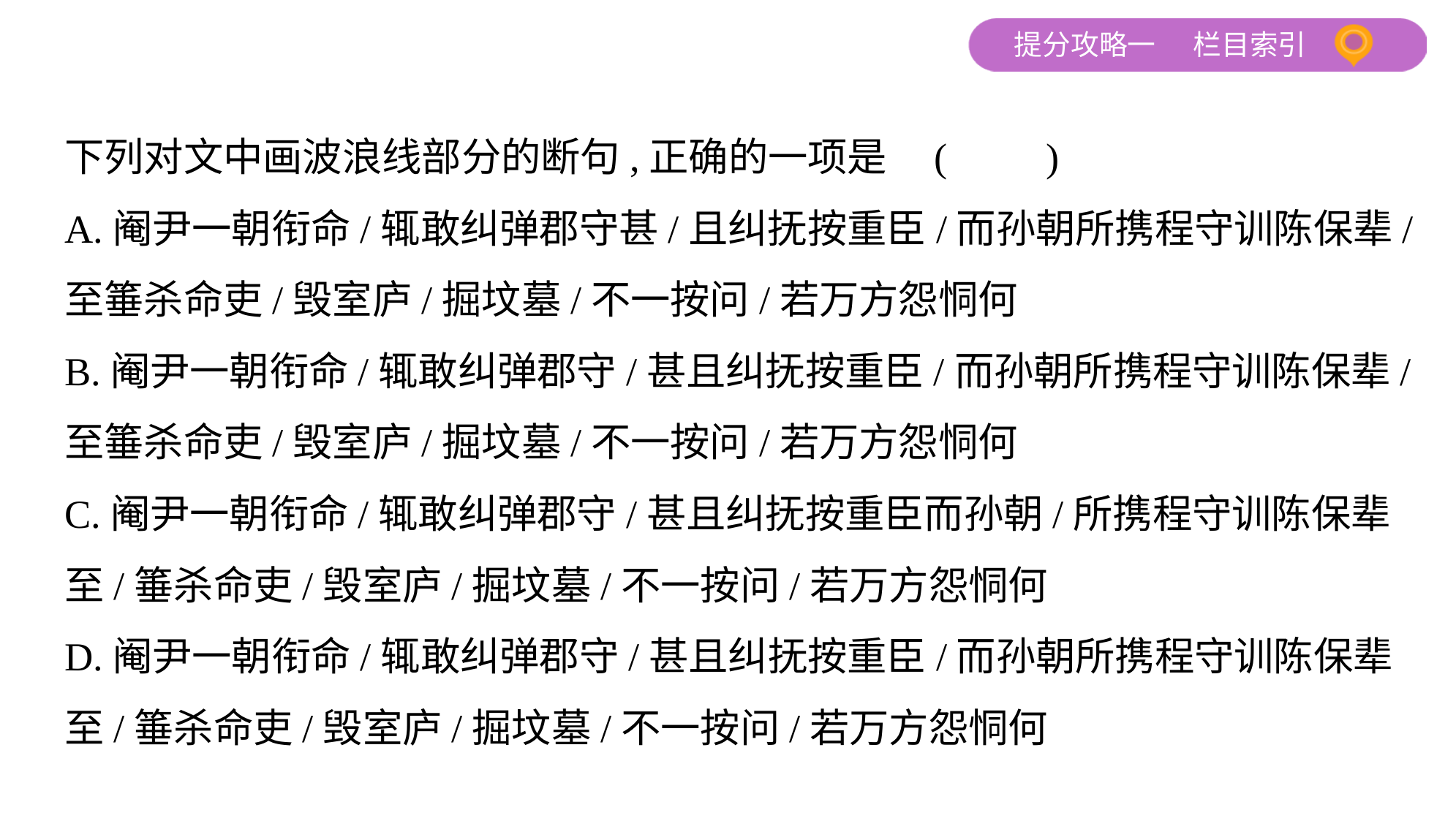

下列对文中画波浪线部分的断句,正确的一项是 (　　)
A.阉尹一朝衔命/辄敢纠弹郡守甚/且纠抚按重臣/而孙朝所携程守训陈保辈/
至箠杀命吏/毁室庐/掘坟墓/不一按问/若万方怨恫何
B.阉尹一朝衔命/辄敢纠弹郡守/甚且纠抚按重臣/而孙朝所携程守训陈保辈/
至箠杀命吏/毁室庐/掘坟墓/不一按问/若万方怨恫何
C.阉尹一朝衔命/辄敢纠弹郡守/甚且纠抚按重臣而孙朝/所携程守训陈保辈
至/箠杀命吏/毁室庐/掘坟墓/不一按问/若万方怨恫何
D.阉尹一朝衔命/辄敢纠弹郡守/甚且纠抚按重臣/而孙朝所携程守训陈保辈
至/箠杀命吏/毁室庐/掘坟墓/不一按问/若万方怨恫何